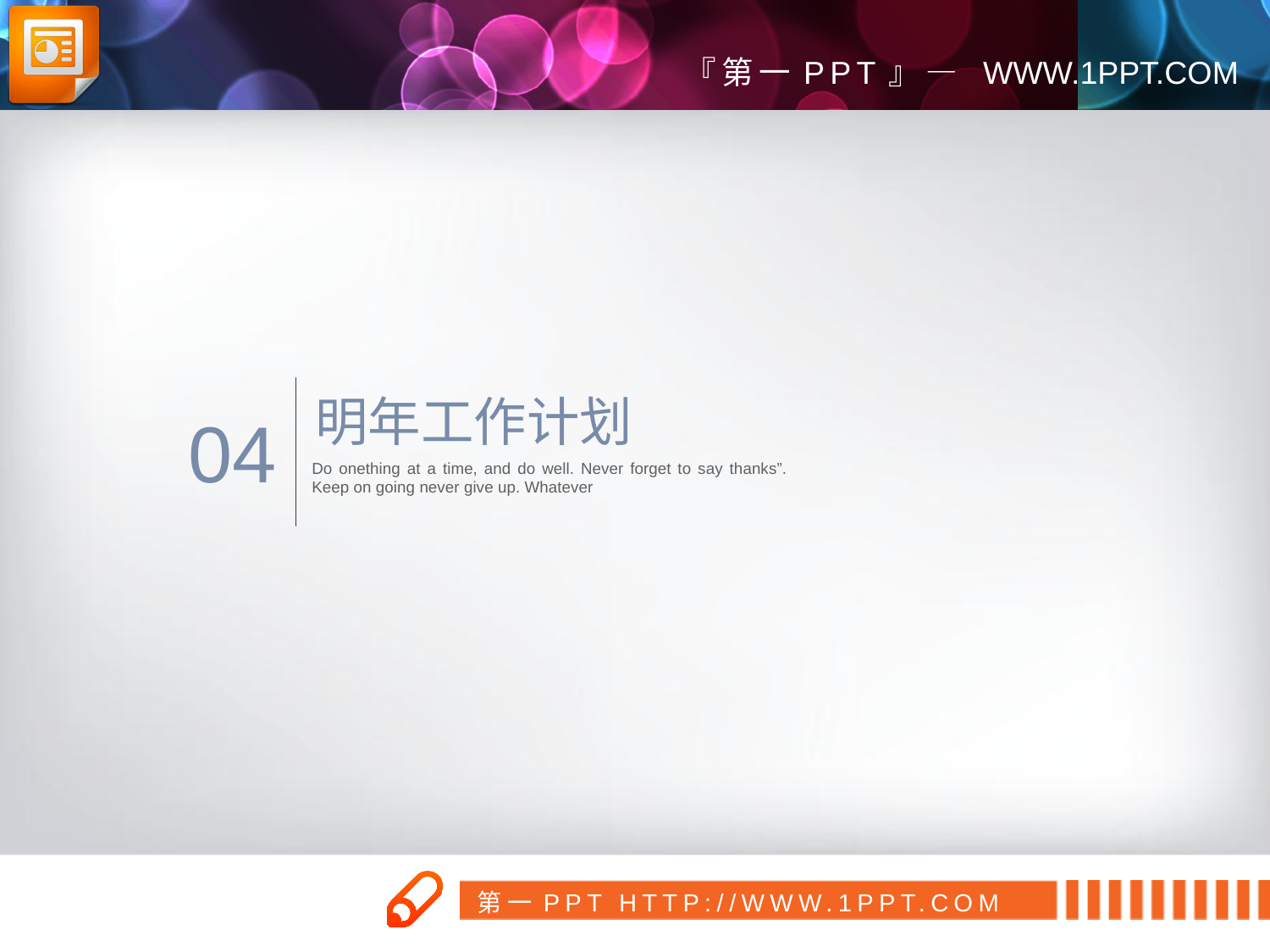

明年工作计划
04
Do onething at a time, and do well. Never forget to say thanks”. Keep on going never give up. Whatever